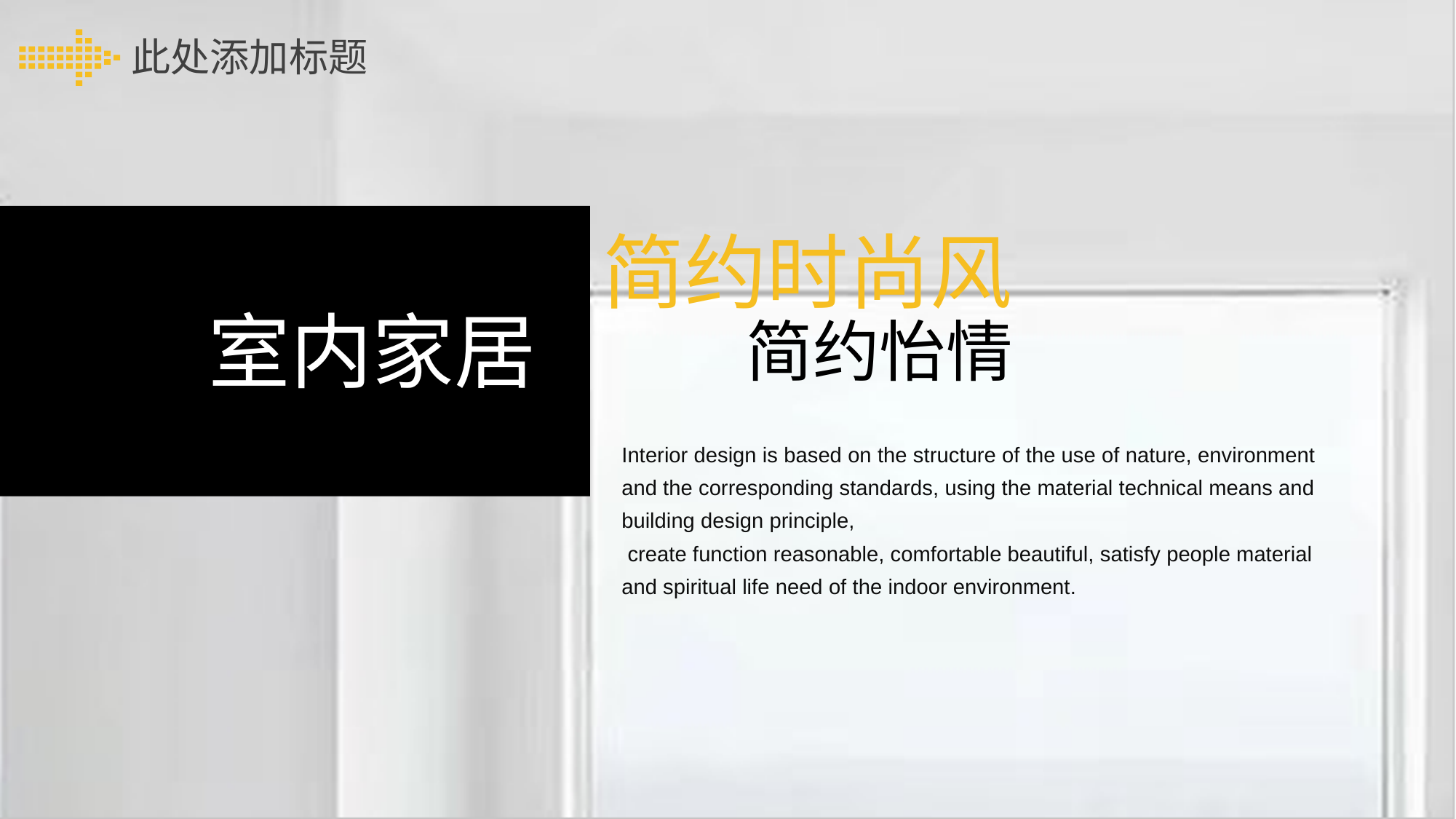

此处添加标题

简约时尚风
简约怡情
室内家居
Interior design is based on the structure of the use of nature, environment and the corresponding standards, using the material technical means and building design principle,
 create function reasonable, comfortable beautiful, satisfy people material and spiritual life need of the indoor environment.